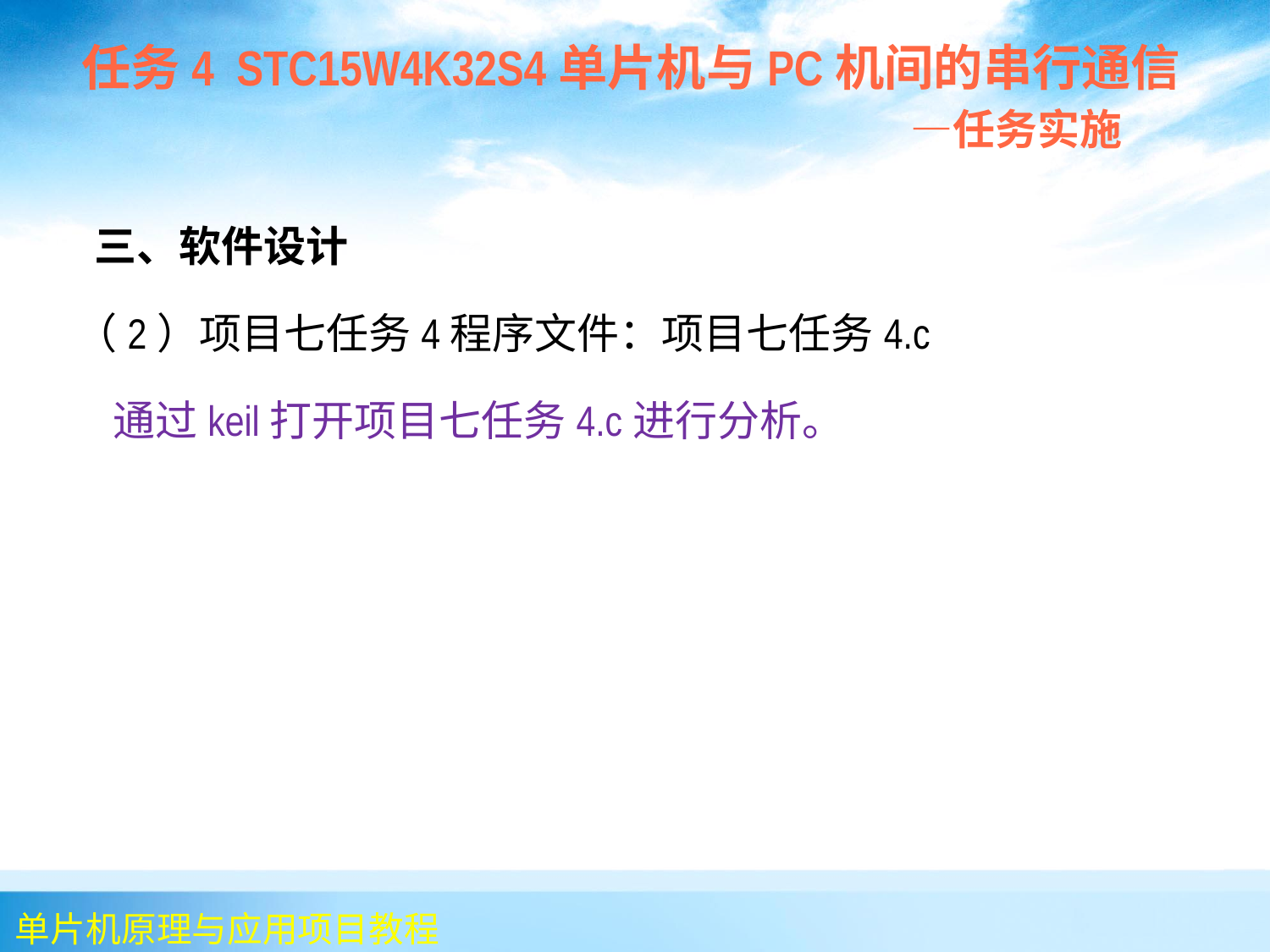

任务4  STC15W4K32S4单片机与PC机间的串行通信
                                                                              —任务实施
    三、软件设计
  （2）项目七任务4程序文件：项目七任务4.c
      通过keil打开项目七任务4.c进行分析。